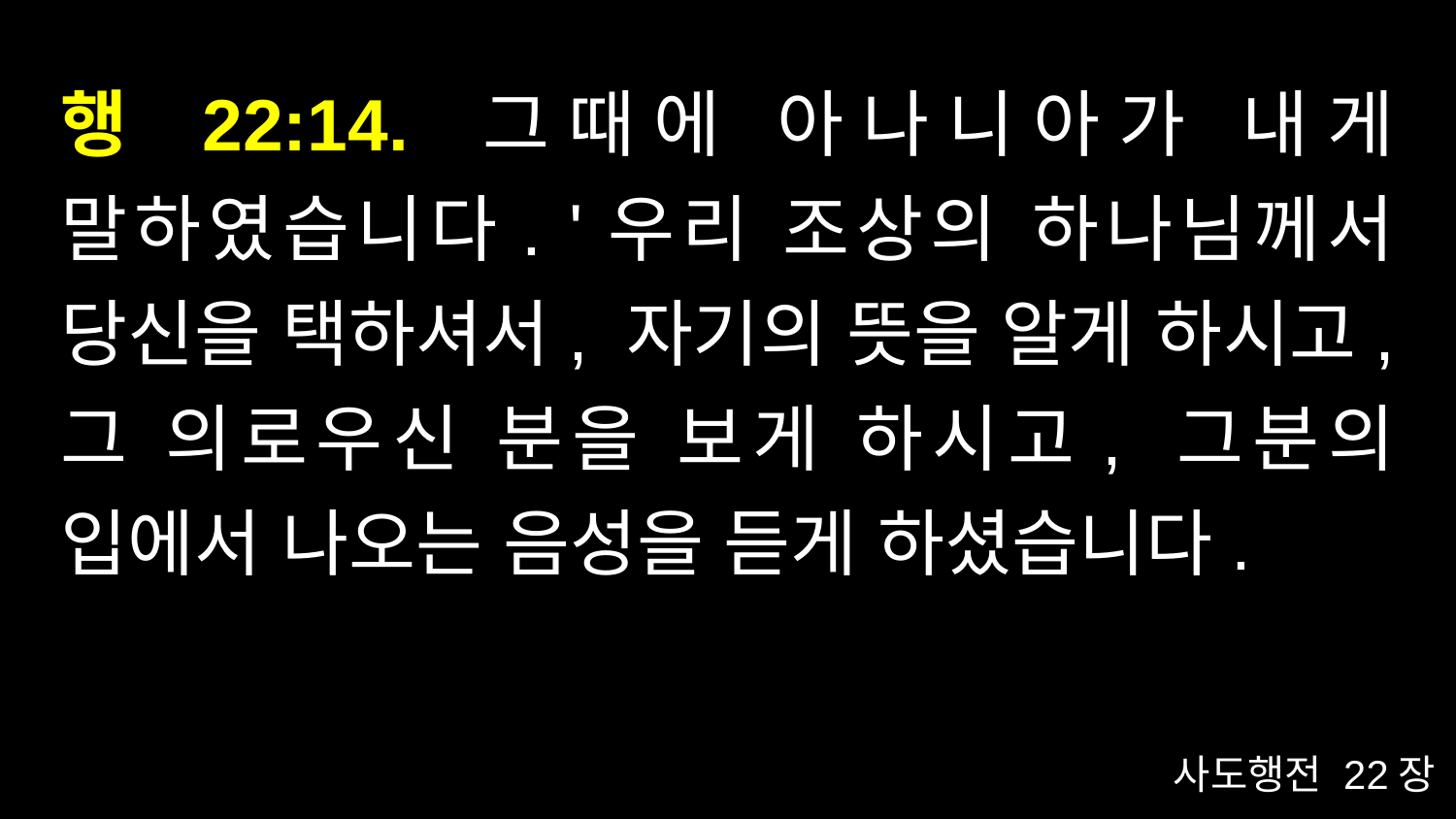

# 행 22:14. 그때에 아나니아가 내게 말하였습니다. '우리 조상의 하나님께서 당신을 택하셔서, 자기의 뜻을 알게 하시고, 그 의로우신 분을 보게 하시고, 그분의 입에서 나오는 음성을 듣게 하셨습니다.
사도행전 22장